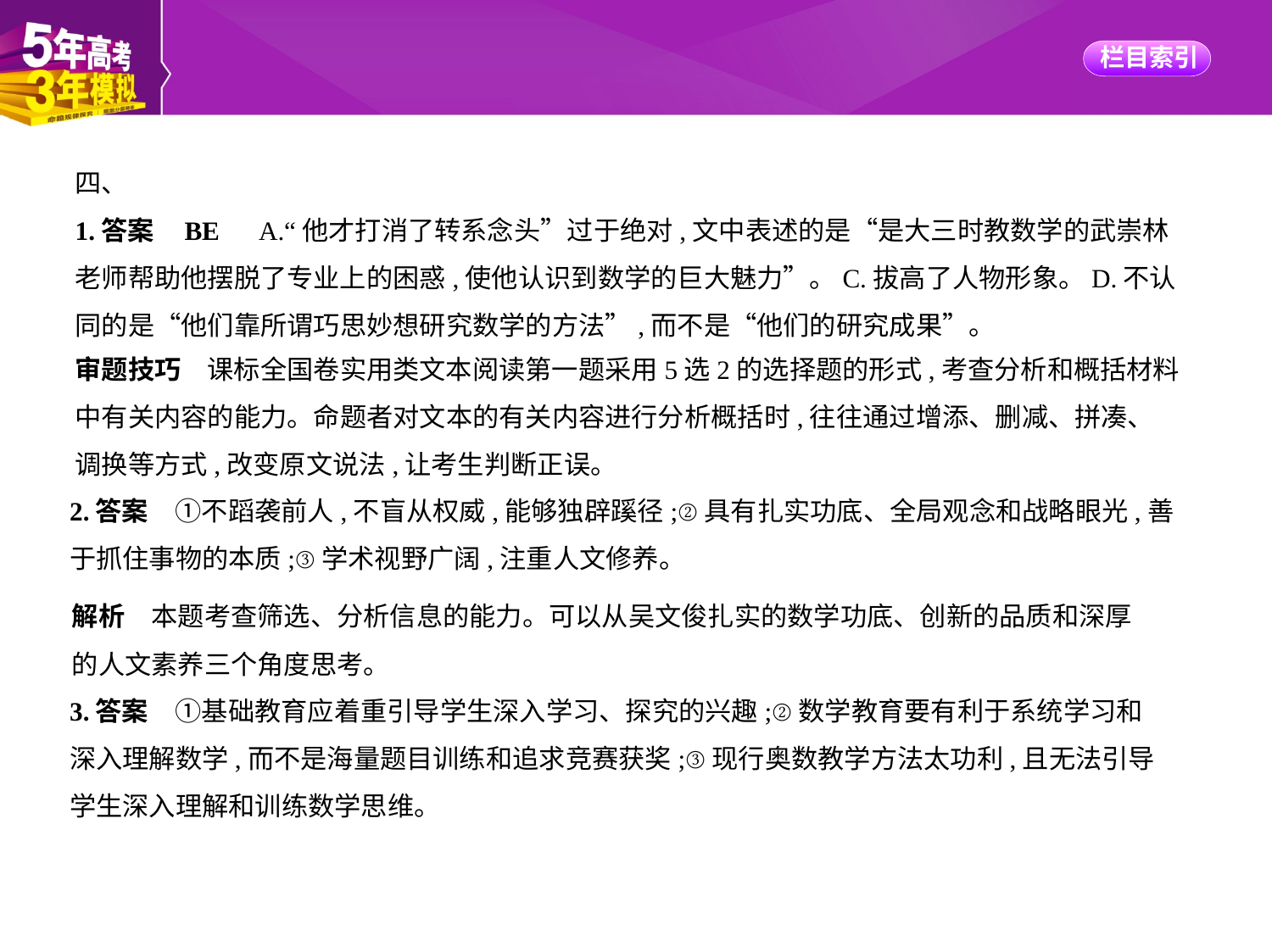

四、
1.答案    BE　A.“他才打消了转系念头”过于绝对,文中表述的是“是大三时教数学的武崇林
老师帮助他摆脱了专业上的困惑,使他认识到数学的巨大魅力”。C.拔高了人物形象。D.不认
同的是“他们靠所谓巧思妙想研究数学的方法”,而不是“他们的研究成果”。
审题技巧　课标全国卷实用类文本阅读第一题采用5选2的选择题的形式,考查分析和概括材料
中有关内容的能力。命题者对文本的有关内容进行分析概括时,往往通过增添、删减、拼凑、
调换等方式,改变原文说法,让考生判断正误。
2.答案　①不蹈袭前人,不盲从权威,能够独辟蹊径;②具有扎实功底、全局观念和战略眼光,善
于抓住事物的本质;③学术视野广阔,注重人文修养。
解析　本题考查筛选、分析信息的能力。可以从吴文俊扎实的数学功底、创新的品质和深厚
的人文素养三个角度思考。
3.答案　①基础教育应着重引导学生深入学习、探究的兴趣;②数学教育要有利于系统学习和
深入理解数学,而不是海量题目训练和追求竞赛获奖;③现行奥数教学方法太功利,且无法引导
学生深入理解和训练数学思维。